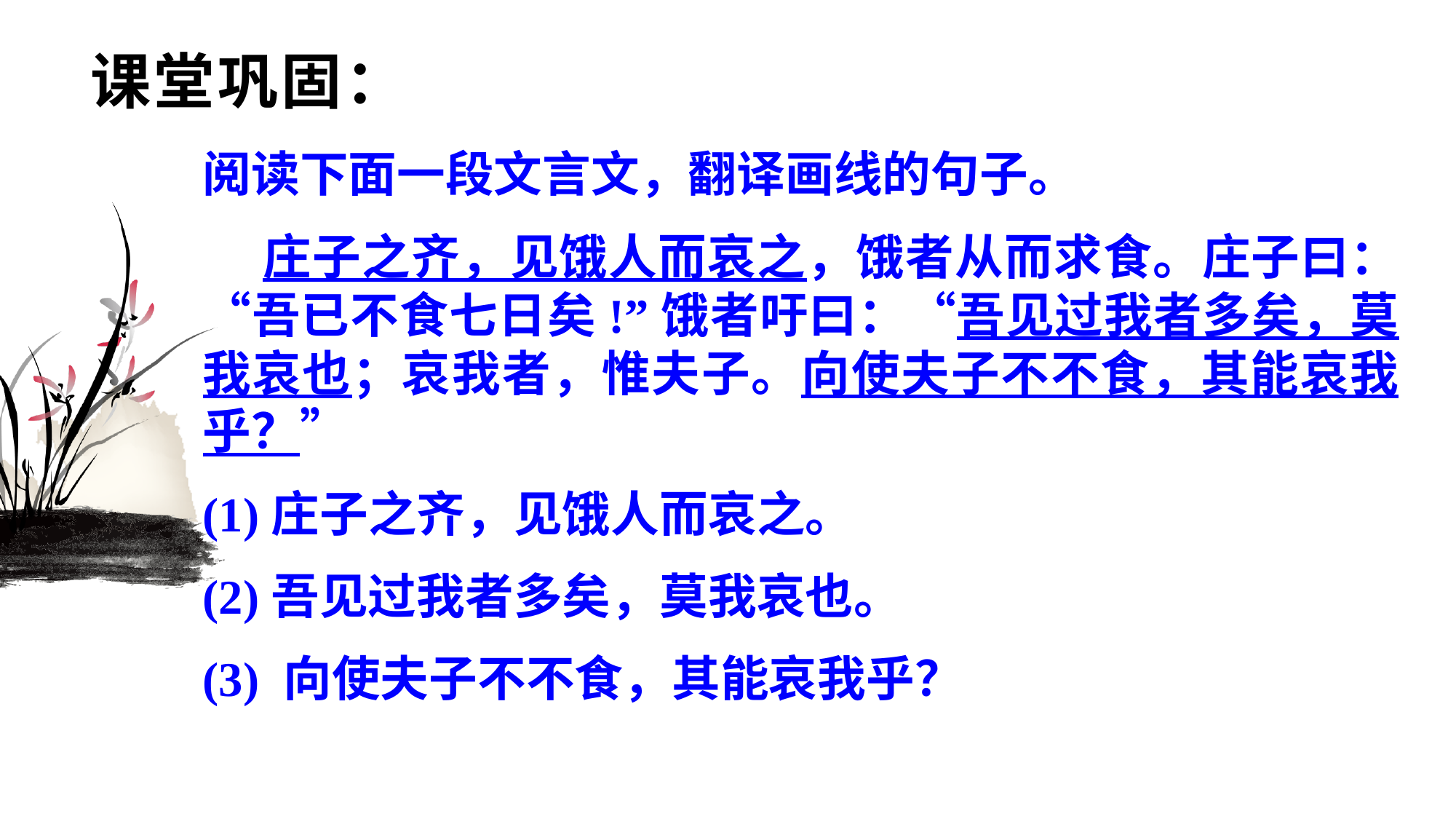

# 课堂巩固：
阅读下面一段文言文，翻译画线的句子。
    庄子之齐，见饿人而哀之，饿者从而求食。庄子曰：“吾已不食七日矣!”饿者吁曰：“吾见过我者多矣，莫我哀也；哀我者，惟夫子。向使夫子不不食，其能哀我乎？”
(1)庄子之齐，见饿人而哀之。
(2)吾见过我者多矣，莫我哀也。
(3) 向使夫子不不食，其能哀我乎？